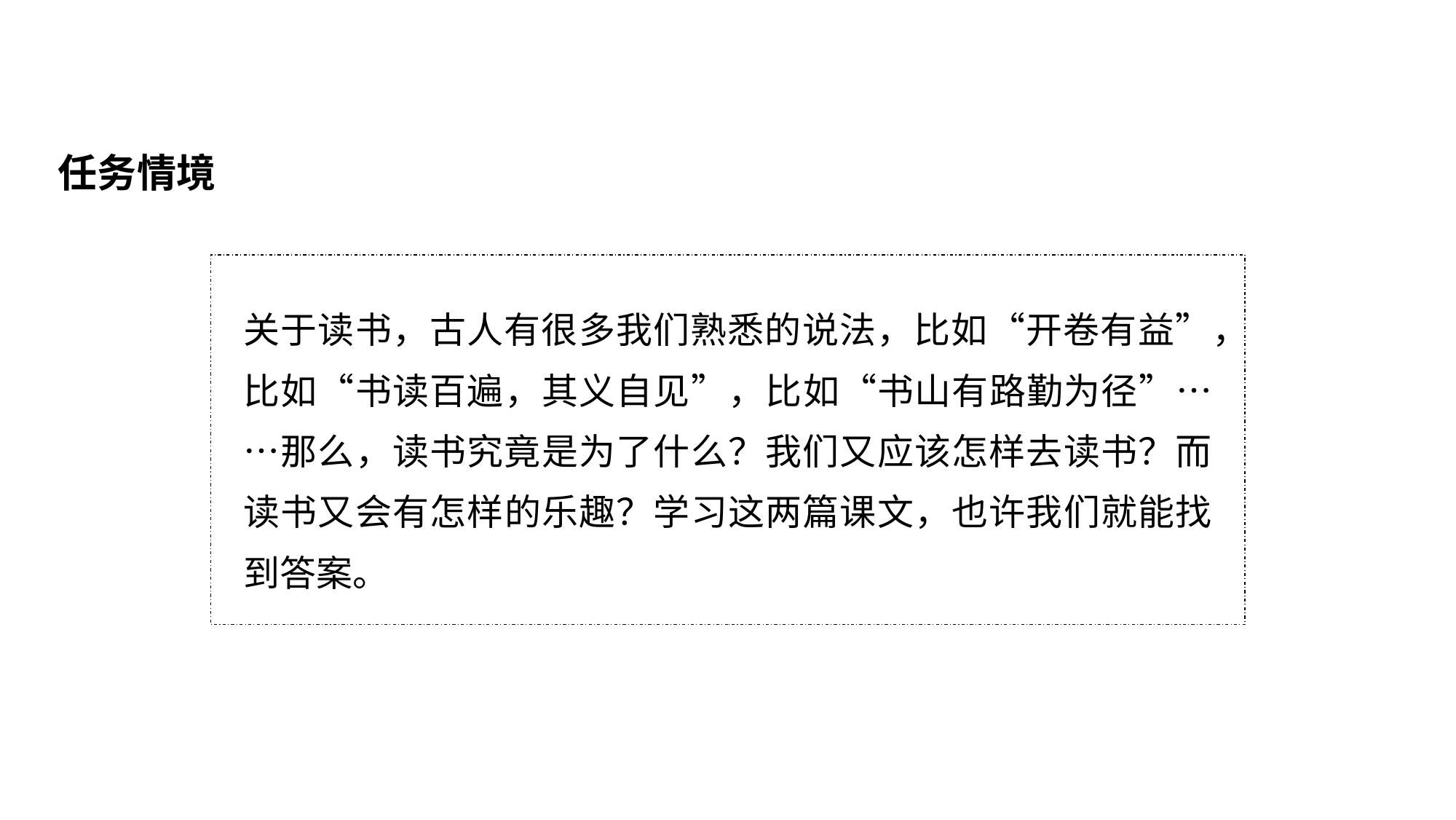

任务情境

关于读书，古人有很多我们熟悉的说法，比如“开卷有益”，比如“书读百遍，其义自见”，比如“书山有路勤为径”……那么，读书究竟是为了什么？我们又应该怎样去读书？而读书又会有怎样的乐趣？学习这两篇课文，也许我们就能找到答案。